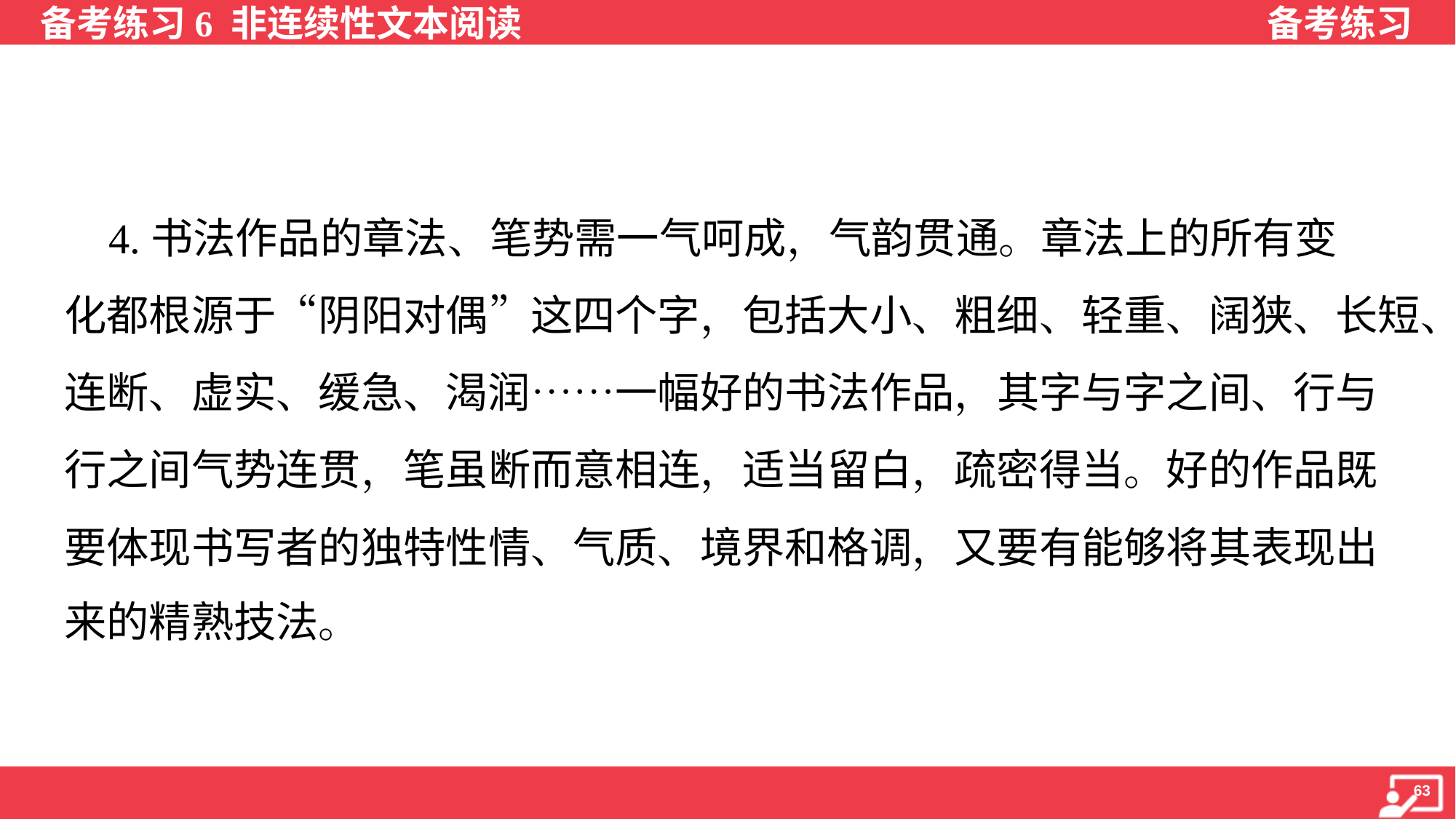

4.书法作品的章法、笔势需一气呵成，气韵贯通。章法上的所有变
化都根源于“阴阳对偶”这四个字，包括大小、粗细、轻重、阔狭、长短、
连断、虚实、缓急、渴润……一幅好的书法作品，其字与字之间、行与
行之间气势连贯，笔虽断而意相连，适当留白，疏密得当。好的作品既
要体现书写者的独特性情、气质、境界和格调，又要有能够将其表现出
来的精熟技法。